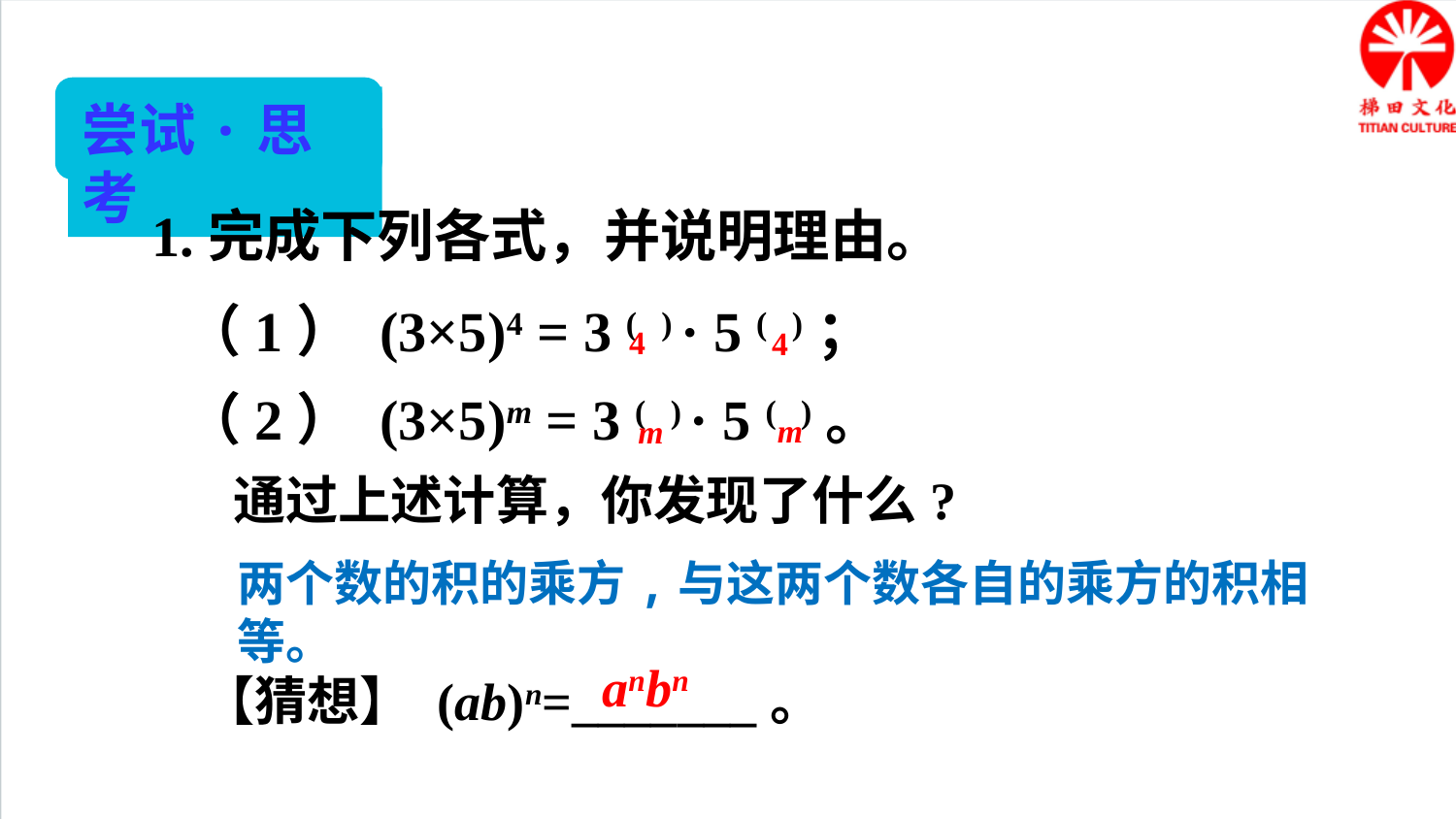

尝试·思考
1.完成下列各式，并说明理由。
（1） (3×5)4 = 3 (   ) · 5 (   )；
（2） (3×5)m = 3 (   ) · 5 (   )。
4
4
m
m
通过上述计算，你发现了什么?
两个数的积的乘方,与这两个数各自的乘方的积相等。
anbn
【猜想】 (ab)n=_______。